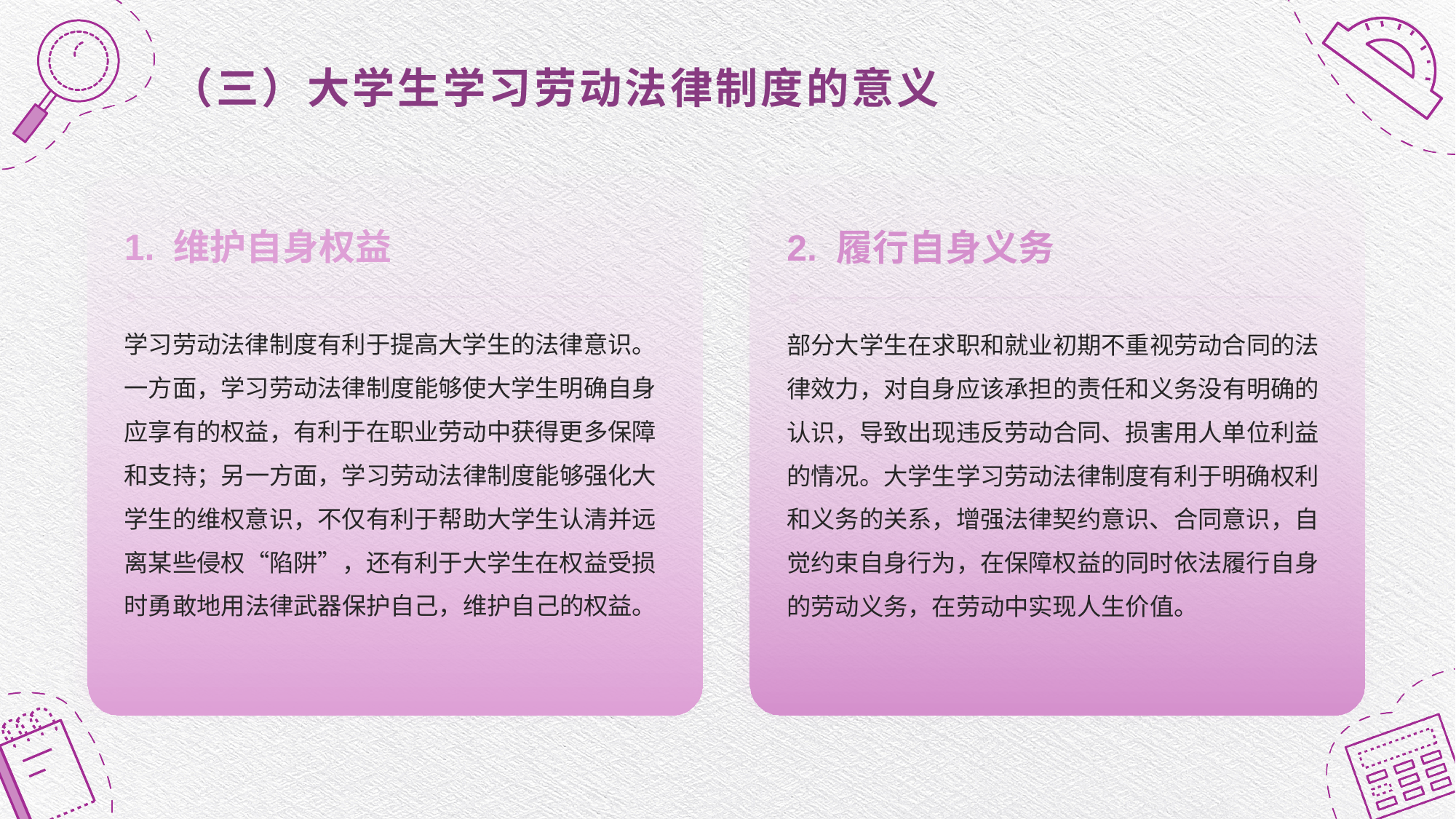

（三）大学生学习劳动法律制度的意义

1. 维护自身权益
2. 履行自身义务
学习劳动法律制度有利于提高大学生的法律意识。一方面，学习劳动法律制度能够使大学生明确自身应享有的权益，有利于在职业劳动中获得更多保障和支持；另一方面，学习劳动法律制度能够强化大学生的维权意识，不仅有利于帮助大学生认清并远离某些侵权“陷阱”，还有利于大学生在权益受损时勇敢地用法律武器保护自己，维护自己的权益。
部分大学生在求职和就业初期不重视劳动合同的法律效力，对自身应该承担的责任和义务没有明确的认识，导致出现违反劳动合同、损害用人单位利益的情况。大学生学习劳动法律制度有利于明确权利和义务的关系，增强法律契约意识、合同意识，自觉约束自身行为，在保障权益的同时依法履行自身的劳动义务，在劳动中实现人生价值。